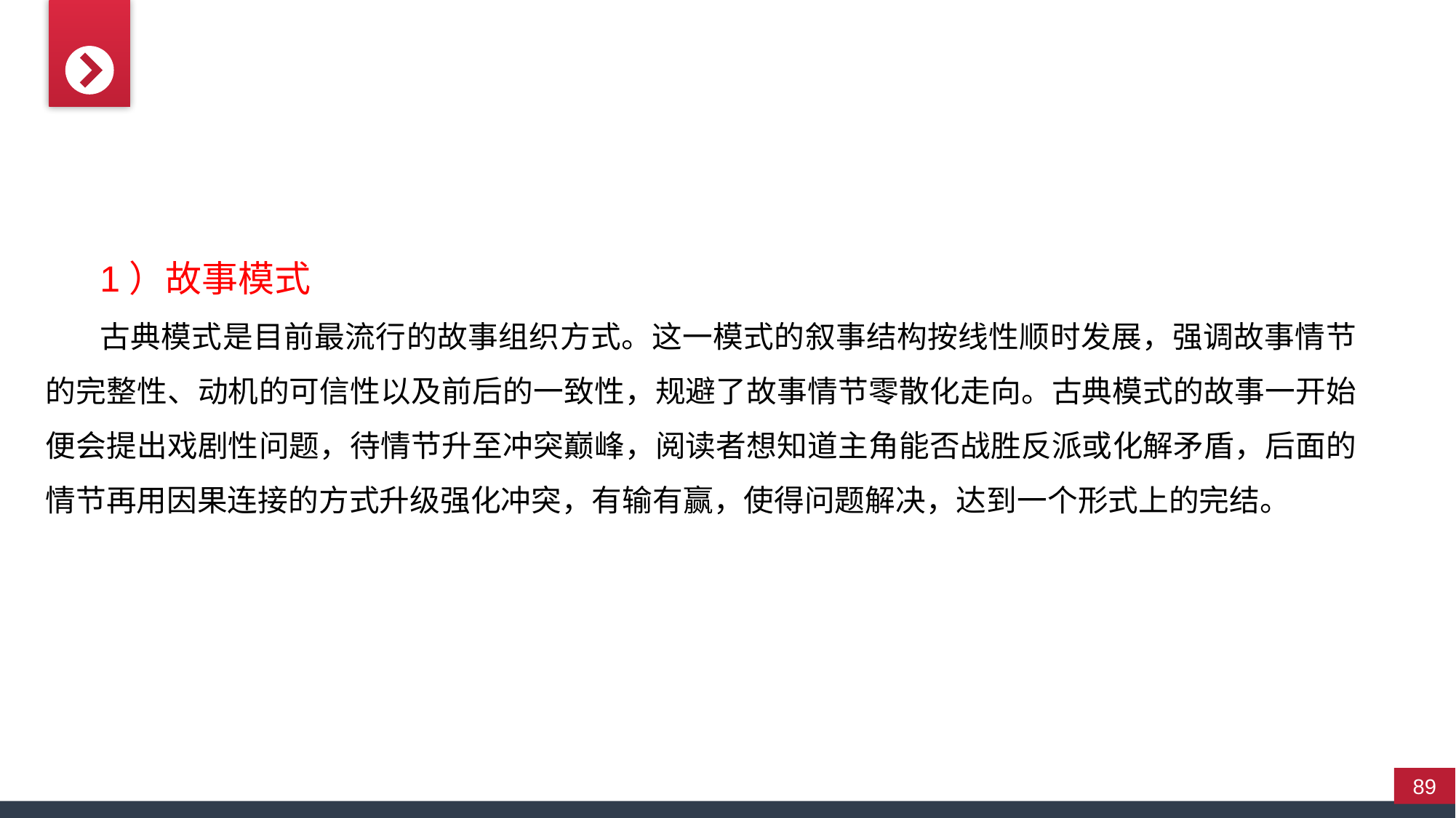

1）故事模式
古典模式是目前最流行的故事组织方式。这一模式的叙事结构按线性顺时发展，强调故事情节的完整性、动机的可信性以及前后的一致性，规避了故事情节零散化走向。古典模式的故事一开始便会提出戏剧性问题，待情节升至冲突巅峰，阅读者想知道主角能否战胜反派或化解矛盾，后面的情节再用因果连接的方式升级强化冲突，有输有赢，使得问题解决，达到一个形式上的完结。